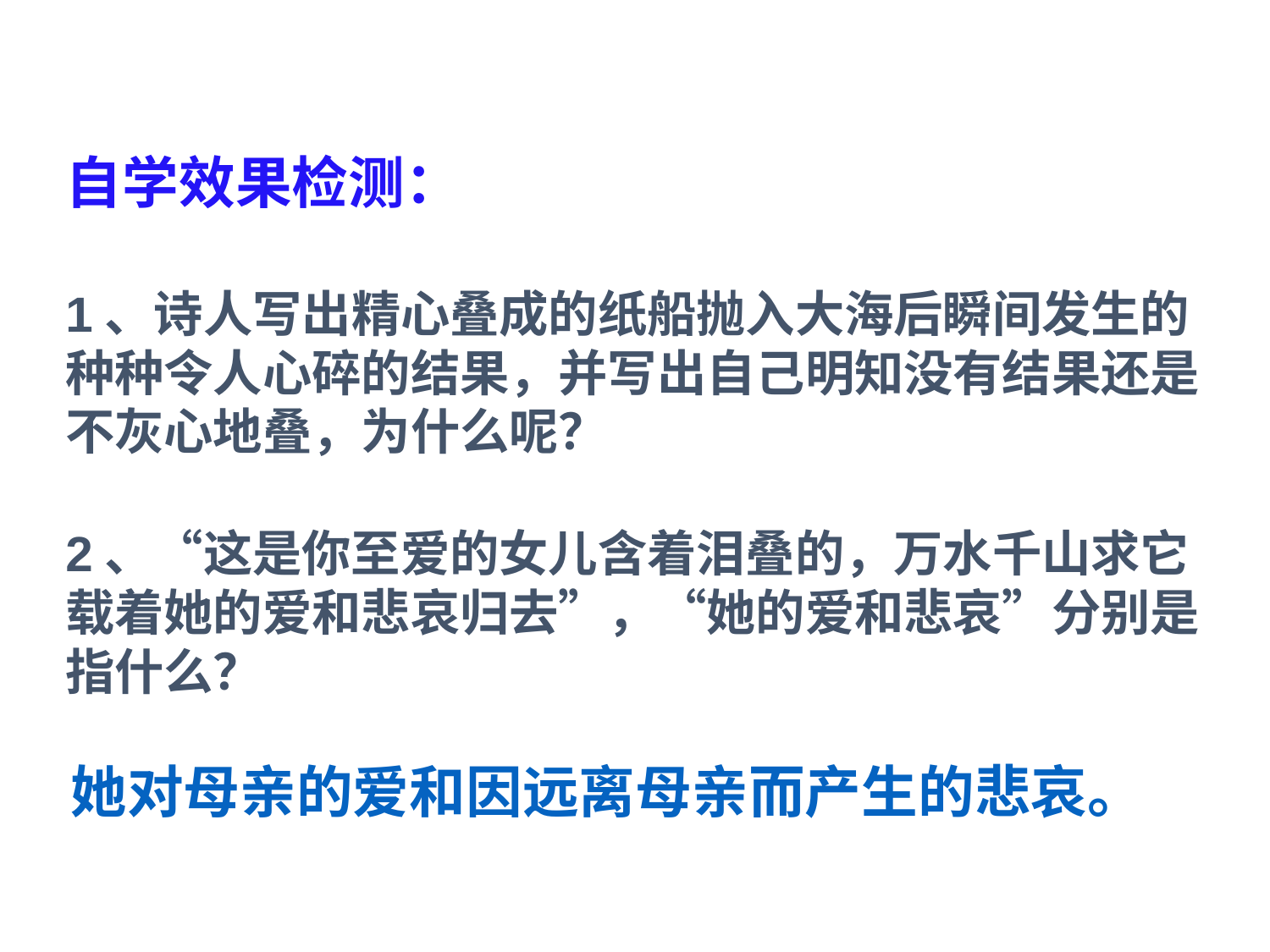

自学效果检测：
1、诗人写出精心叠成的纸船抛入大海后瞬间发生的种种令人心碎的结果，并写出自己明知没有结果还是不灰心地叠，为什么呢？
2、“这是你至爱的女儿含着泪叠的，万水千山求它载着她的爱和悲哀归去”，“她的爱和悲哀”分别是指什么？
她对母亲的爱和因远离母亲而产生的悲哀。